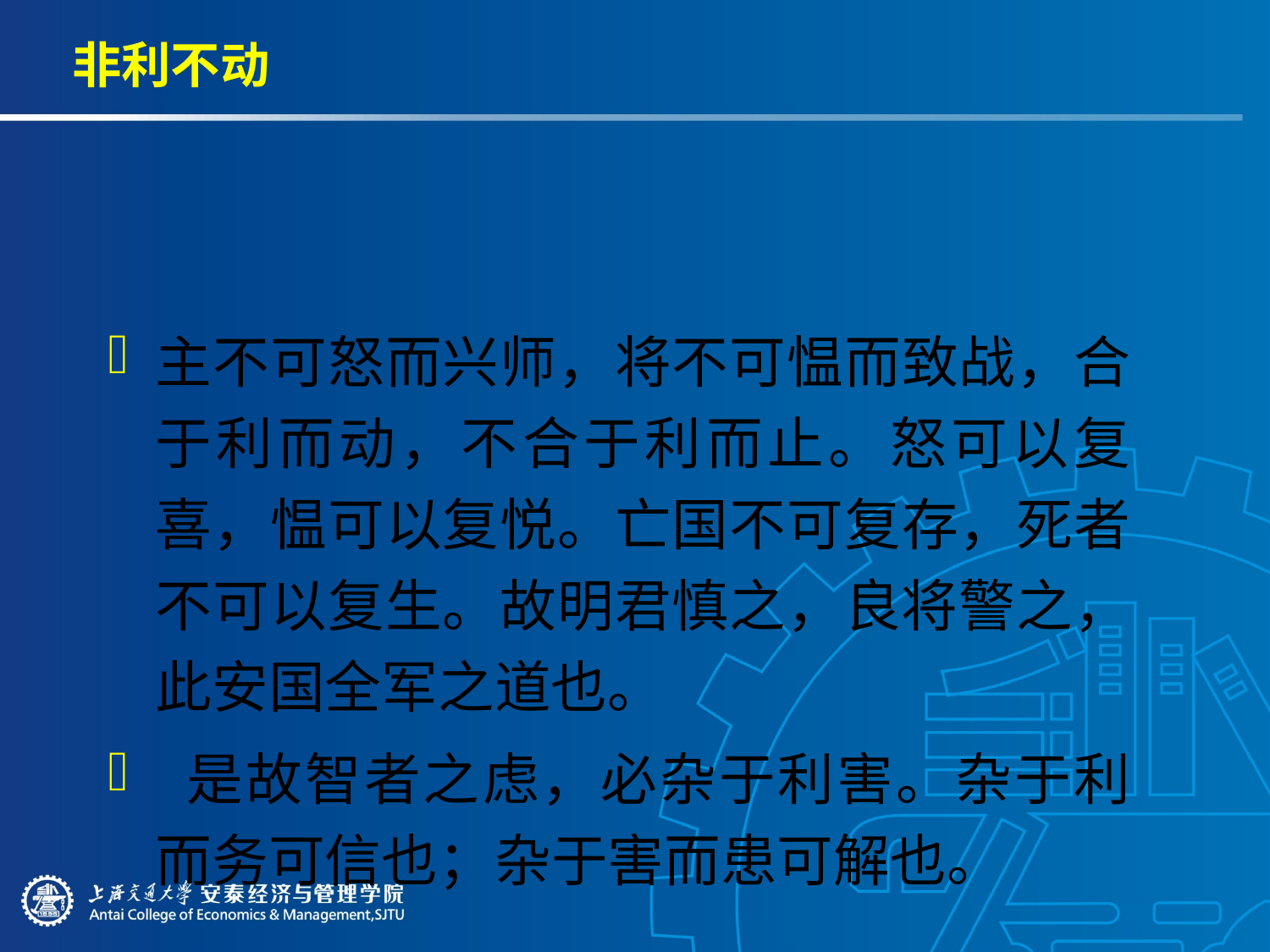

# 非利不动
主不可怒而兴师，将不可愠而致战，合于利而动，不合于利而止。怒可以复喜，愠可以复悦。亡国不可复存，死者不可以复生。故明君慎之，良将警之，此安国全军之道也。
 是故智者之虑，必杂于利害。杂于利而务可信也；杂于害而患可解也。